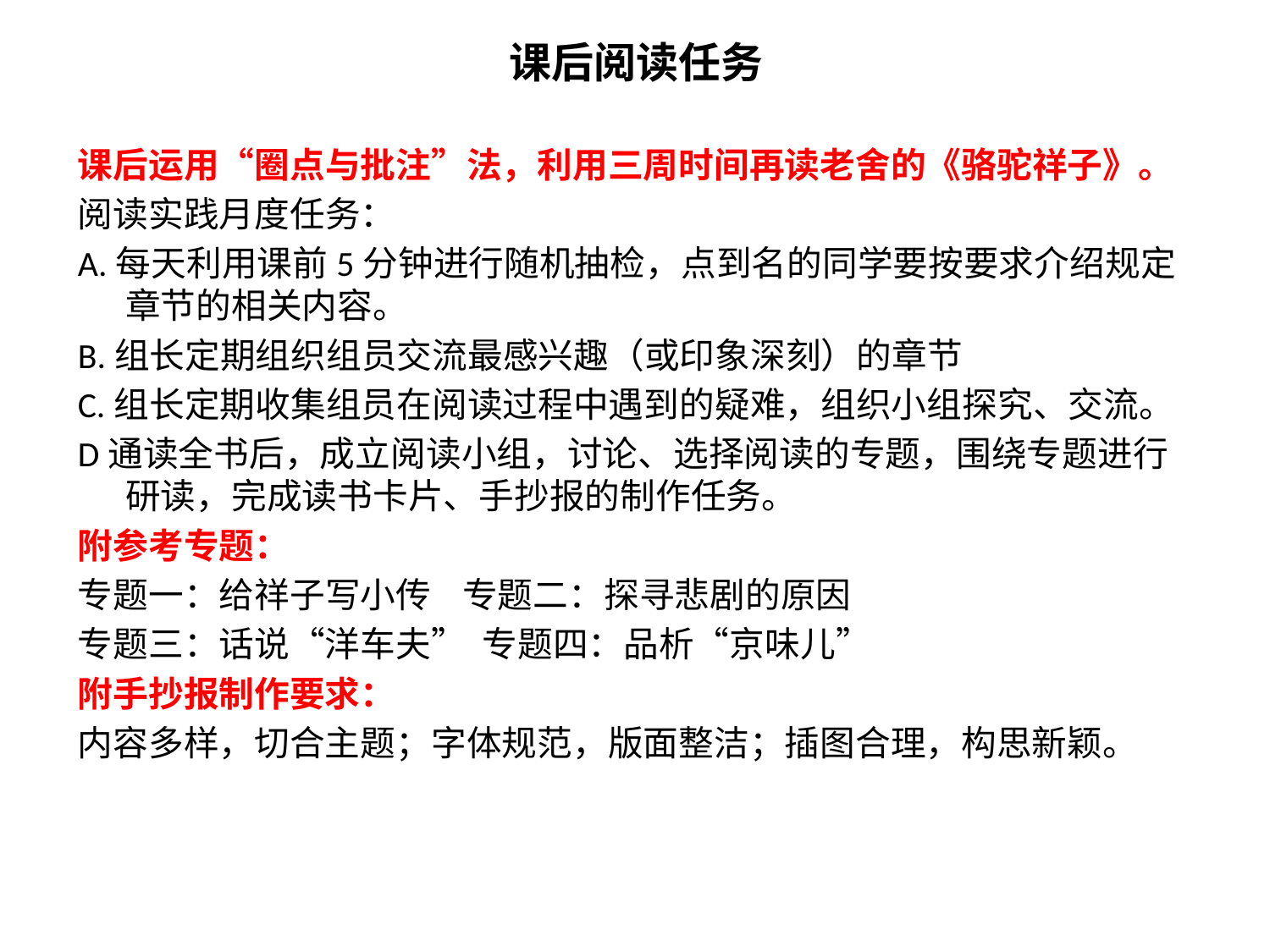

# 课后阅读任务
课后运用“圈点与批注”法，利用三周时间再读老舍的《骆驼祥子》。
阅读实践月度任务：
A.每天利用课前5分钟进行随机抽检，点到名的同学要按要求介绍规定章节的相关内容。
B.组长定期组织组员交流最感兴趣（或印象深刻）的章节
C.组长定期收集组员在阅读过程中遇到的疑难，组织小组探究、交流。
D通读全书后，成立阅读小组，讨论、选择阅读的专题，围绕专题进行研读，完成读书卡片、手抄报的制作任务。
附参考专题：
专题一：给祥子写小传    专题二：探寻悲剧的原因
专题三：话说“洋车夫”  专题四：品析“京味儿”
附手抄报制作要求：
内容多样，切合主题；字体规范，版面整洁；插图合理，构思新颖。